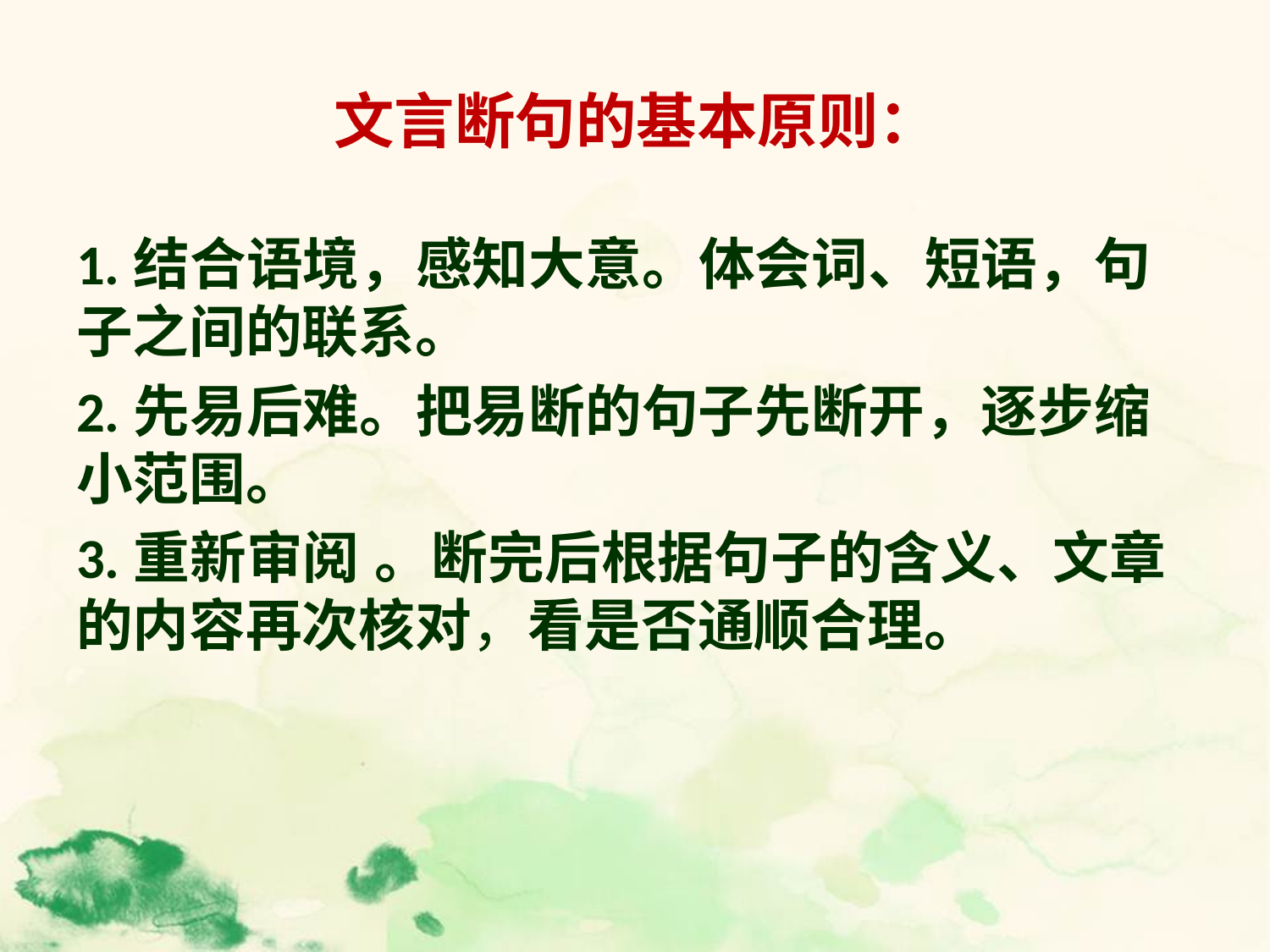

# 文言断句的基本原则：
1.结合语境，感知大意。体会词、短语，句子之间的联系。
2.先易后难。把易断的句子先断开，逐步缩小范围。
3.重新审阅 。断完后根据句子的含义、文章的内容再次核对，看是否通顺合理。